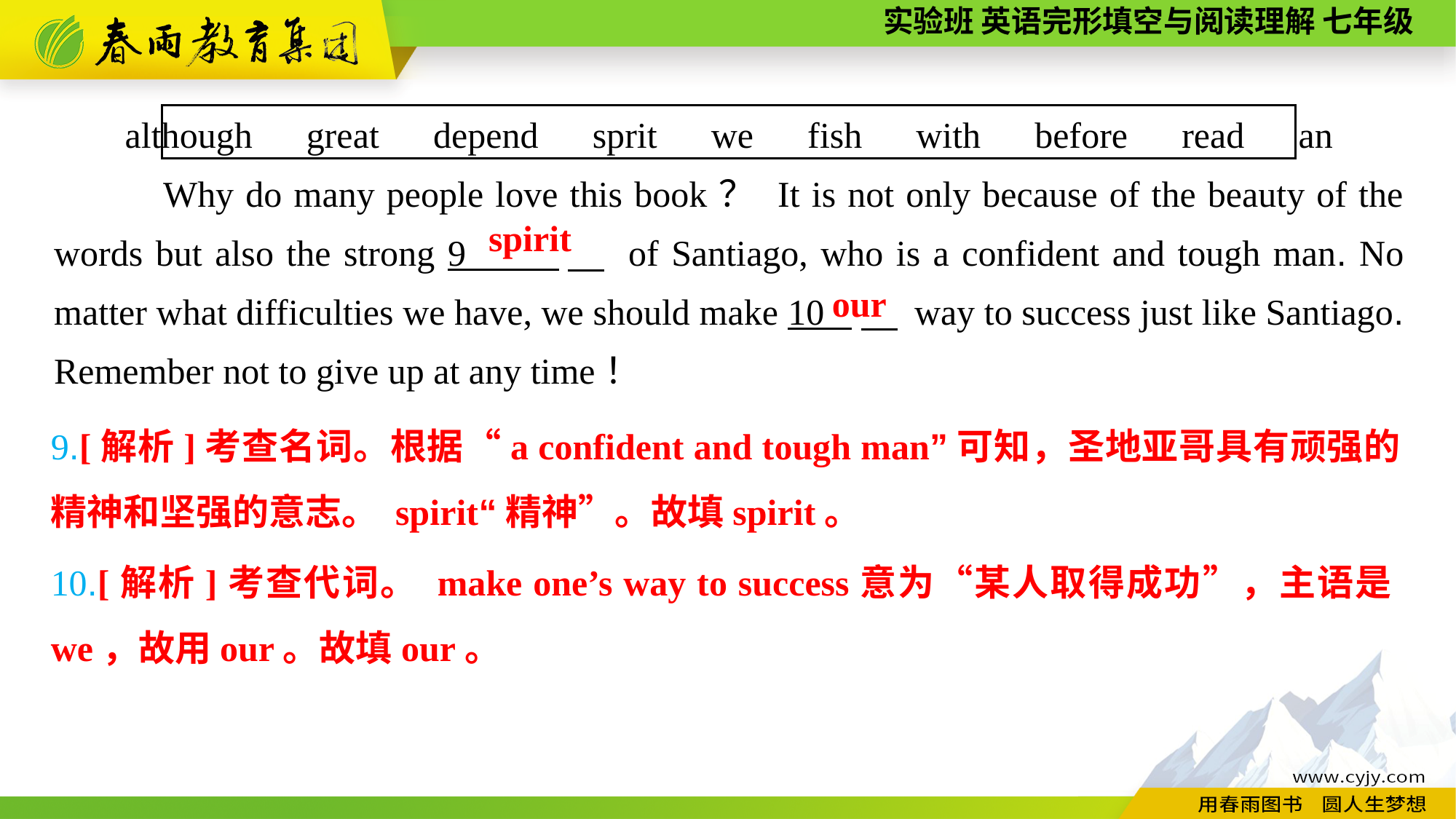

although　great　depend　sprit　we　fish　with　before　read　an
Why do many people love this book？ It is not only because of the beauty of the words but also the strong 9       　 of Santiago, who is a confident and tough man. No matter what difficulties we have, we should make 10   　 way to success just like Santiago. Remember not to give up at any time！

spirit
 our
9.[解析]考查名词。根据“a confident and tough man”可知，圣地亚哥具有顽强的精神和坚强的意志。 spirit“精神”。故填spirit。
10.[解析]考查代词。 make one’s way to success意为“某人取得成功”，主语是we，故用our。故填our。